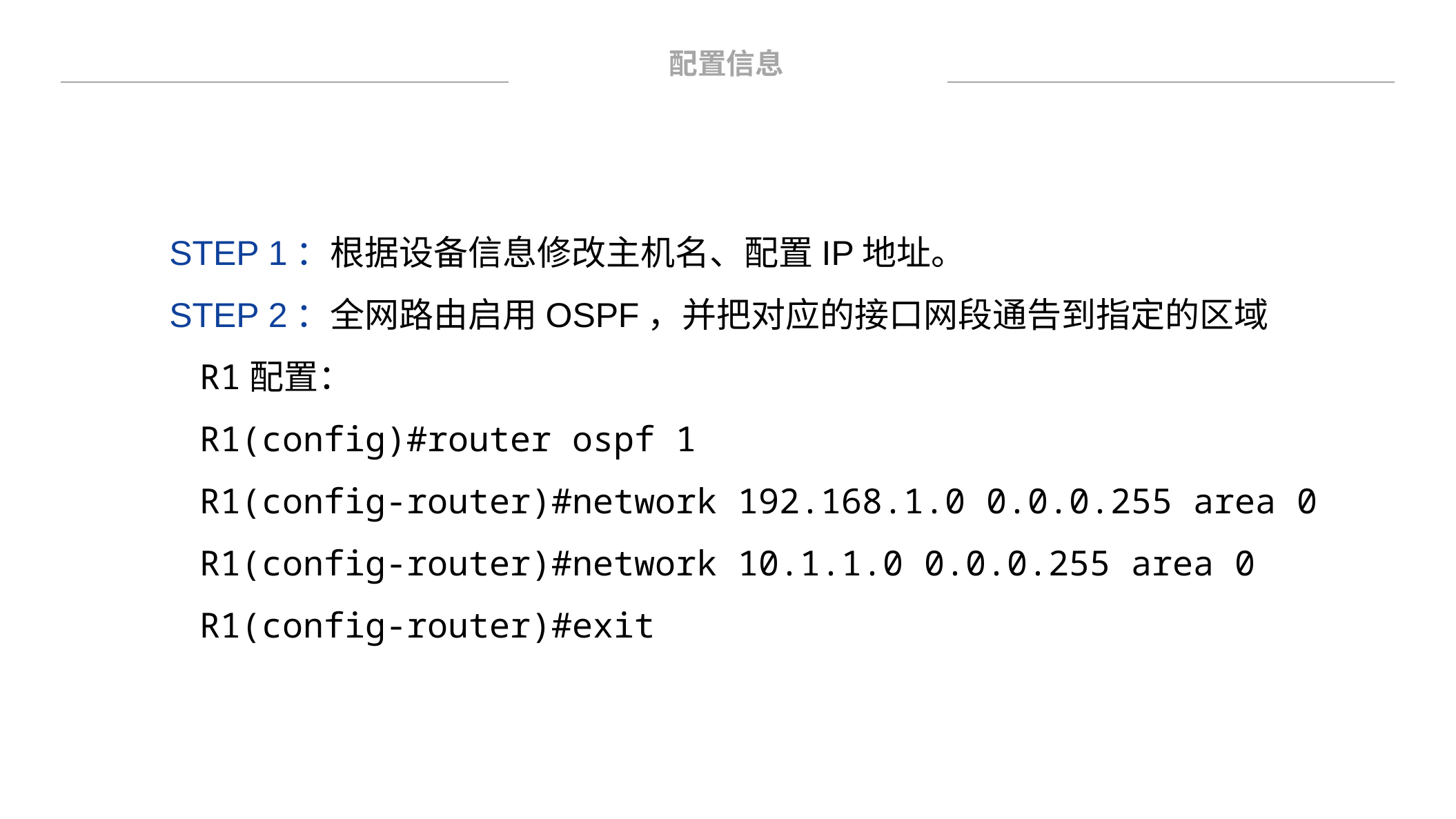

配置信息
STEP 1：根据设备信息修改主机名、配置IP地址。
STEP 2：全网路由启用OSPF，并把对应的接口网段通告到指定的区域
R1配置：
R1(config)#router ospf 1
R1(config-router)#network 192.168.1.0 0.0.0.255 area 0
R1(config-router)#network 10.1.1.0 0.0.0.255 area 0
R1(config-router)#exit